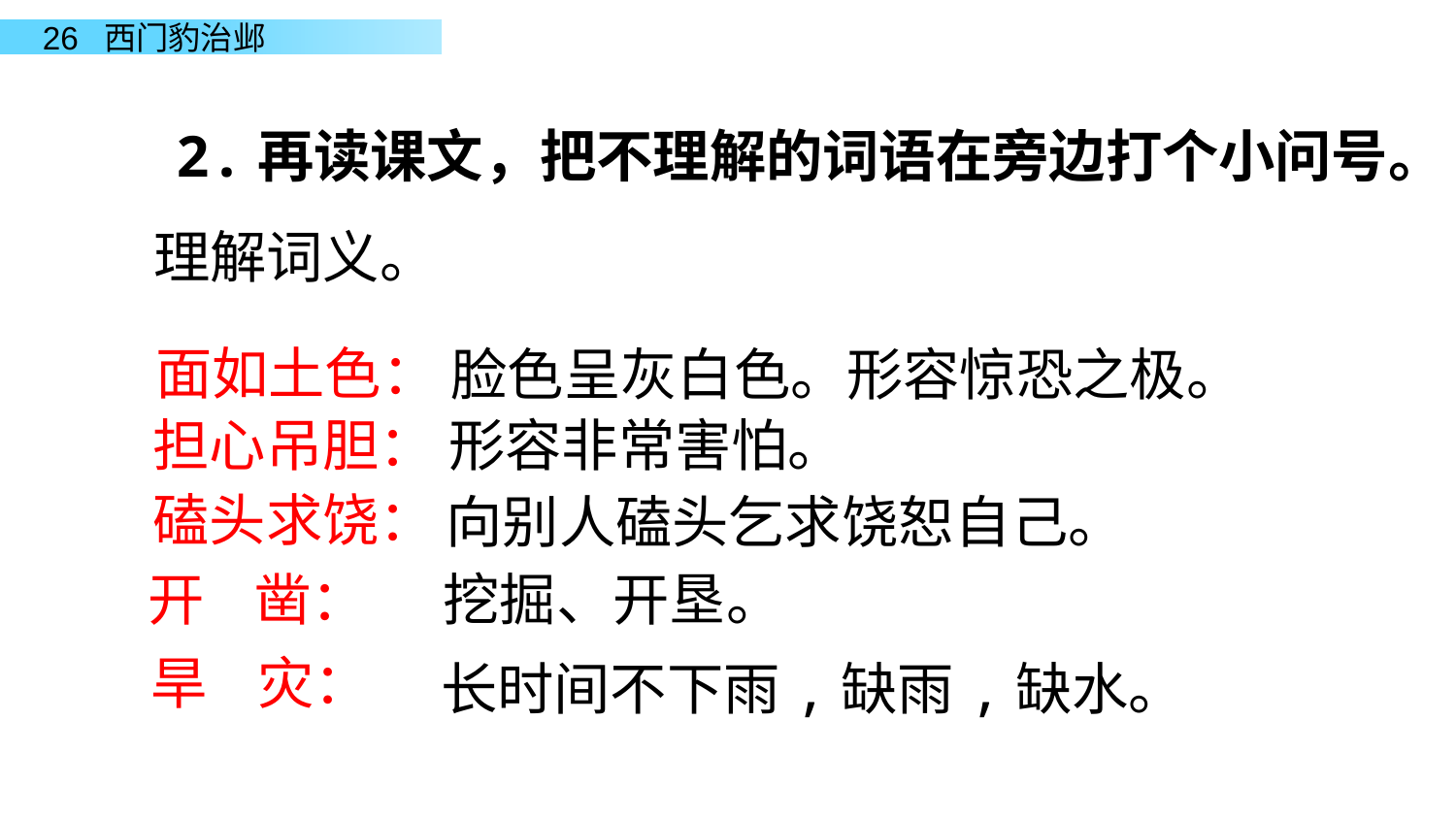

2.再读课文，把不理解的词语在旁边打个小问号。
   理解词义。
面如土色：
脸色呈灰白色。形容惊恐之极。
担心吊胆：
形容非常害怕。
磕头求饶：
向别人磕头乞求饶恕自己。
开    凿：
挖掘、开垦。
旱    灾：
长时间不下雨,缺雨,缺水。